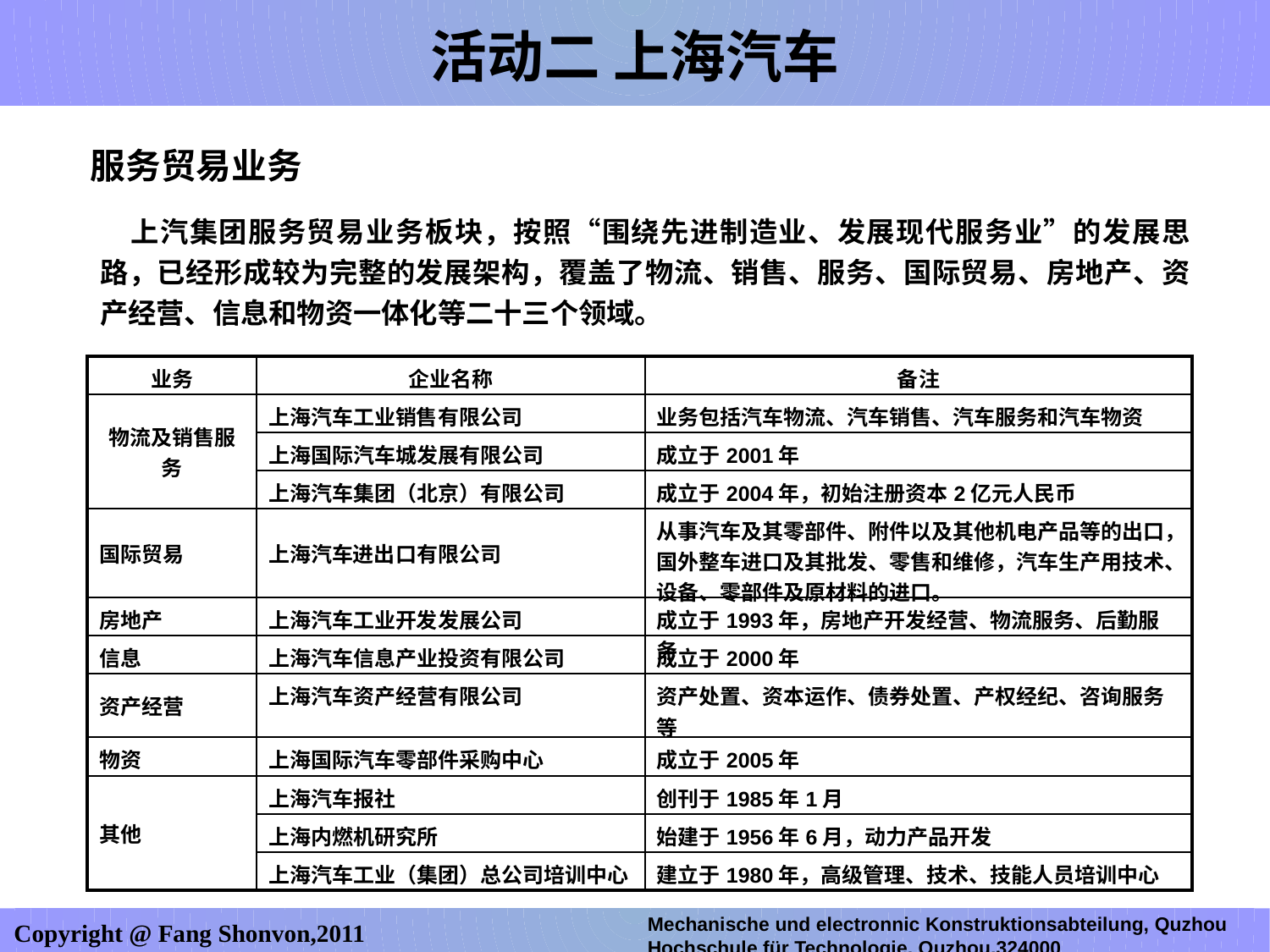

活动二 上海汽车
服务贸易业务
   上汽集团服务贸易业务板块，按照“围绕先进制造业、发展现代服务业”的发展思路，已经形成较为完整的发展架构，覆盖了物流、销售、服务、国际贸易、房地产、资产经营、信息和物资一体化等二十三个领域。
| 业务 | 企业名称 | 备注 |
| --- | --- | --- |
| 物流及销售服务 | 上海汽车工业销售有限公司 | 业务包括汽车物流、汽车销售、汽车服务和汽车物资 |
|  | 上海国际汽车城发展有限公司 | 成立于2001年 |
|  | 上海汽车集团（北京）有限公司 | 成立于2004年，初始注册资本2亿元人民币 |
| 国际贸易 | 上海汽车进出口有限公司 | 从事汽车及其零部件、附件以及其他机电产品等的出口，国外整车进口及其批发、零售和维修，汽车生产用技术、设备、零部件及原材料的进口。 |
| 房地产 | 上海汽车工业开发发展公司 | 成立于1993年，房地产开发经营、物流服务、后勤服务 |
| 信息 | 上海汽车信息产业投资有限公司 | 成立于2000年 |
| 资产经营 | 上海汽车资产经营有限公司 | 资产处置、资本运作、债券处置、产权经纪、咨询服务等 |
| 物资 | 上海国际汽车零部件采购中心 | 成立于2005年 |
| 其他 | 上海汽车报社 | 创刊于1985年1月 |
|  | 上海内燃机研究所 | 始建于1956年6月，动力产品开发 |
|  | 上海汽车工业（集团）总公司培训中心 | 建立于1980年，高级管理、技术、技能人员培训中心 |
Mechanische und electronnic Konstruktionsabteilung, Quzhou Hochschule für Technologie, Quzhou,324000

Copyright @ Fang Shonvon,2011